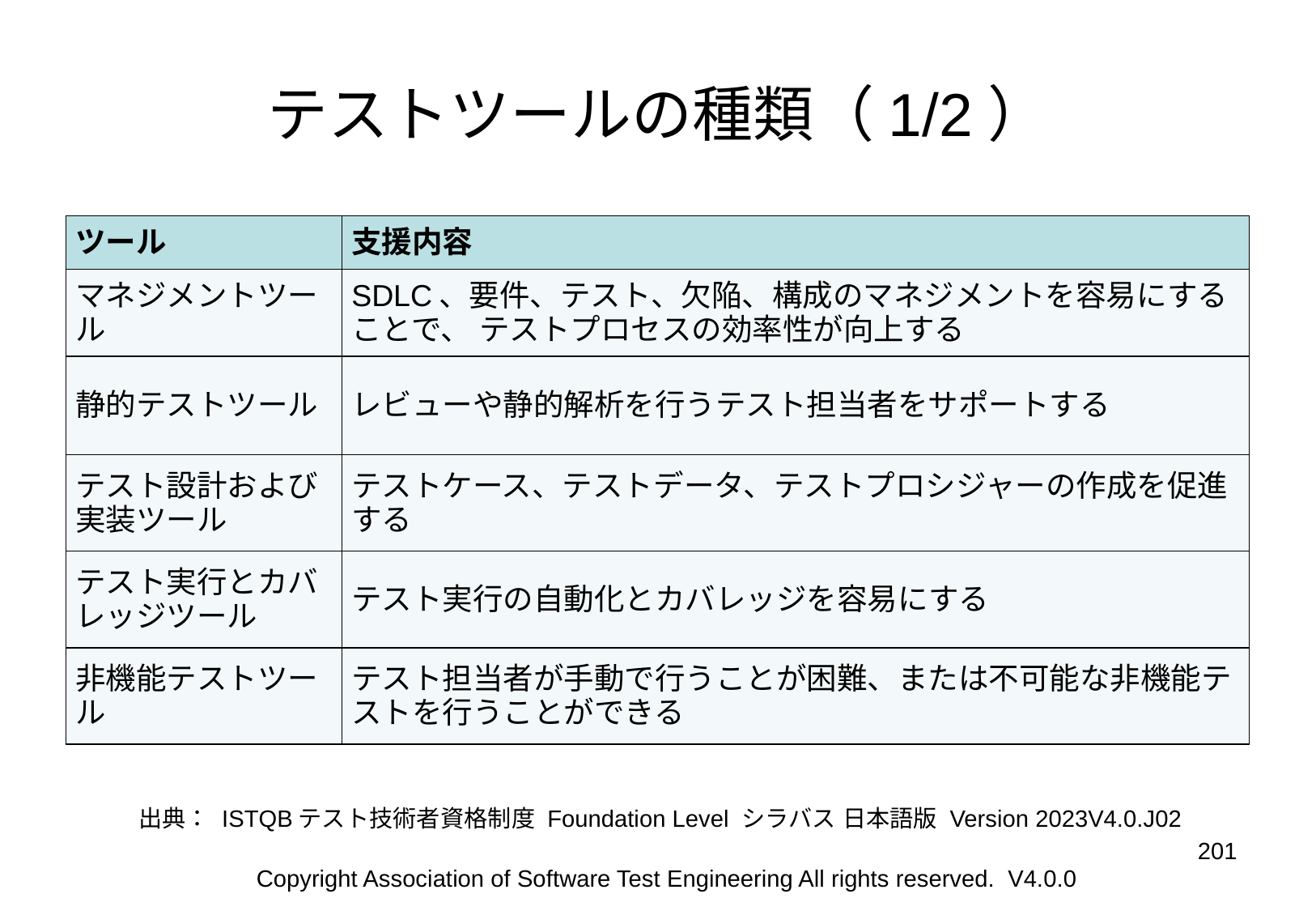

# テストツールの種類（1/2）
| ツール | 支援内容 |
| --- | --- |
| マネジメントツール | SDLC、要件、テスト、欠陥、構成のマネジメントを容易にすることで、 テストプロセスの効率性が向上する |
| 静的テストツール | レビューや静的解析を行うテスト担当者をサポートする |
| テスト設計および実装ツール | テストケース、テストデータ、テストプロシジャーの作成を促進する |
| テスト実行とカバレッジツール | テスト実行の自動化とカバレッジを容易にする |
| 非機能テストツール | テスト担当者が手動で行うことが困難、または不可能な非機能テストを行うことができる |
出典： ISTQBテスト技術者資格制度 Foundation Level シラバス 日本語版 Version 2023V4.0.J02
201
Copyright Association of Software Test Engineering All rights reserved.  V4.0.0